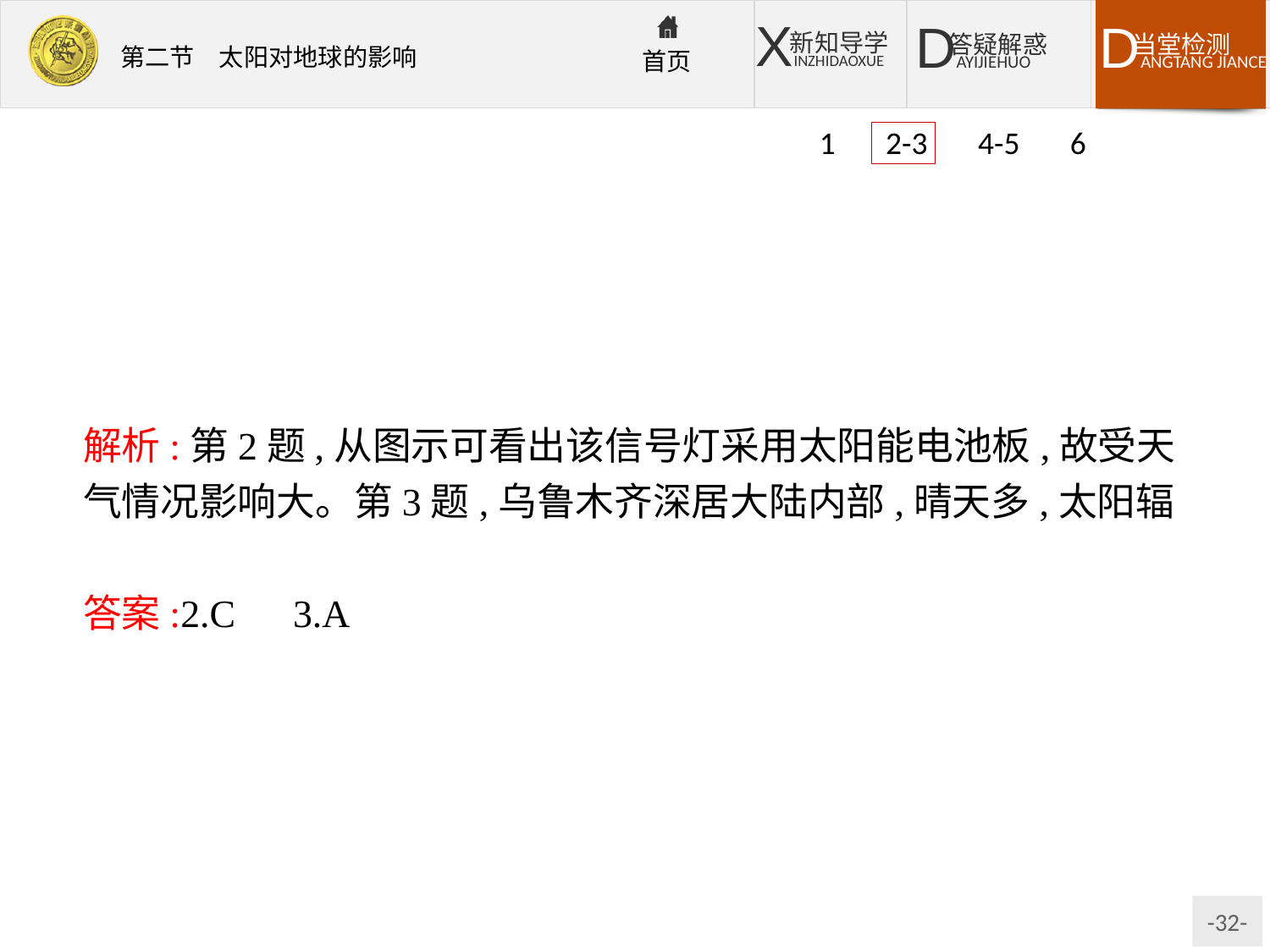

1       2-3       4-5       6

解析:第2题,从图示可看出该信号灯采用太阳能电池板,故受天气情况影响大。第3题,乌鲁木齐深居大陆内部,晴天多,太阳辐射强。
答案:2.C　3.A